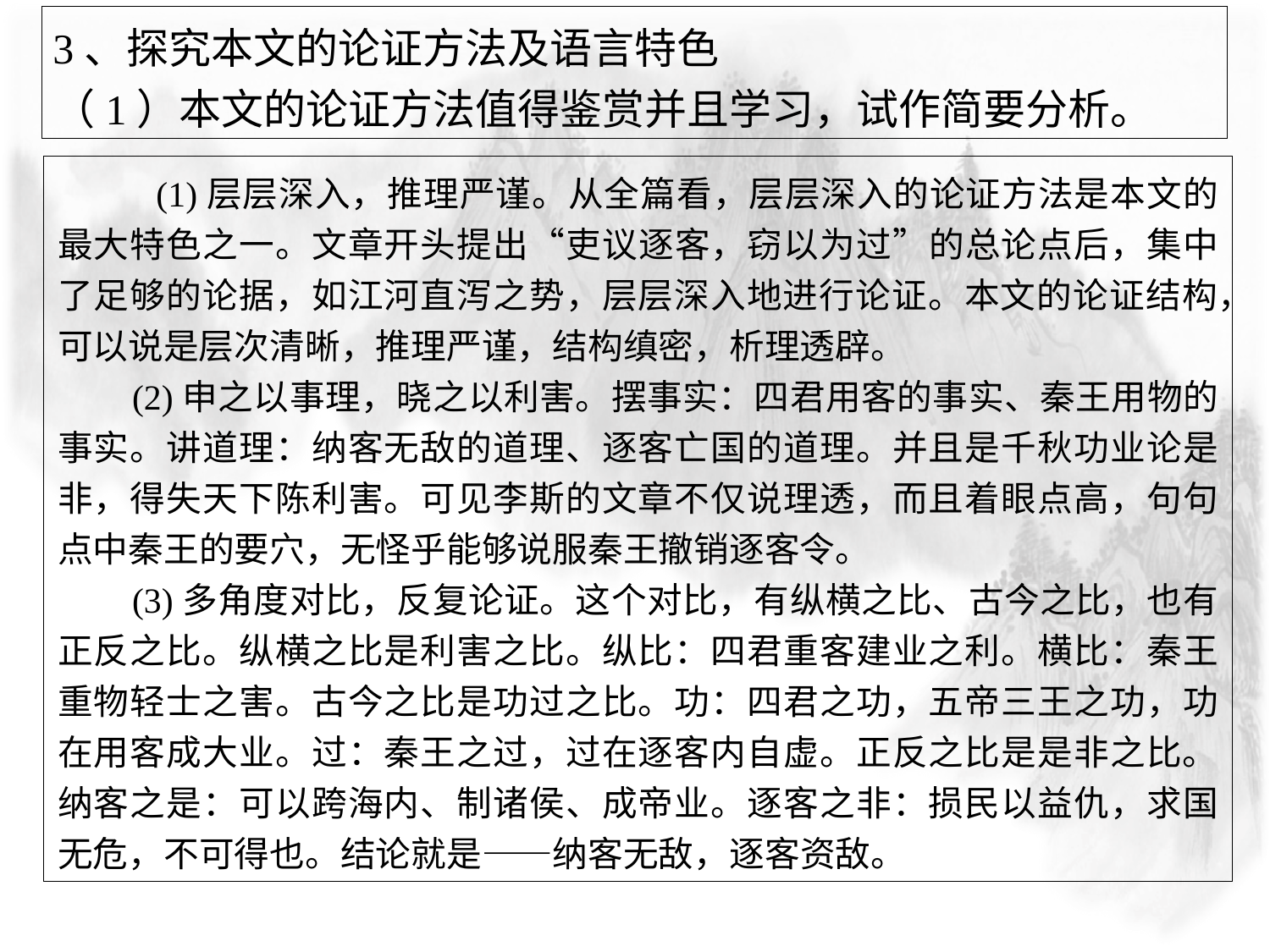

3、探究本文的论证方法及语言特色
（1）本文的论证方法值得鉴赏并且学习，试作简要分析。
     　(1)层层深入，推理严谨。从全篇看，层层深入的论证方法是本文的最大特色之一。文章开头提出“吏议逐客，窃以为过”的总论点后，集中了足够的论据，如江河直泻之势，层层深入地进行论证。本文的论证结构，可以说是层次清晰，推理严谨，结构缜密，析理透辟。
        (2)申之以事理，晓之以利害。摆事实：四君用客的事实、秦王用物的事实。讲道理：纳客无敌的道理、逐客亡国的道理。并且是千秋功业论是非，得失天下陈利害。可见李斯的文章不仅说理透，而且着眼点高，句句点中秦王的要穴，无怪乎能够说服秦王撤销逐客令。
        (3)多角度对比，反复论证。这个对比，有纵横之比、古今之比，也有正反之比。纵横之比是利害之比。纵比：四君重客建业之利。横比：秦王重物轻士之害。古今之比是功过之比。功：四君之功，五帝三王之功，功在用客成大业。过：秦王之过，过在逐客内自虚。正反之比是是非之比。纳客之是：可以跨海内、制诸侯、成帝业。逐客之非：损民以益仇，求国无危，不可得也。结论就是——纳客无敌，逐客资敌。